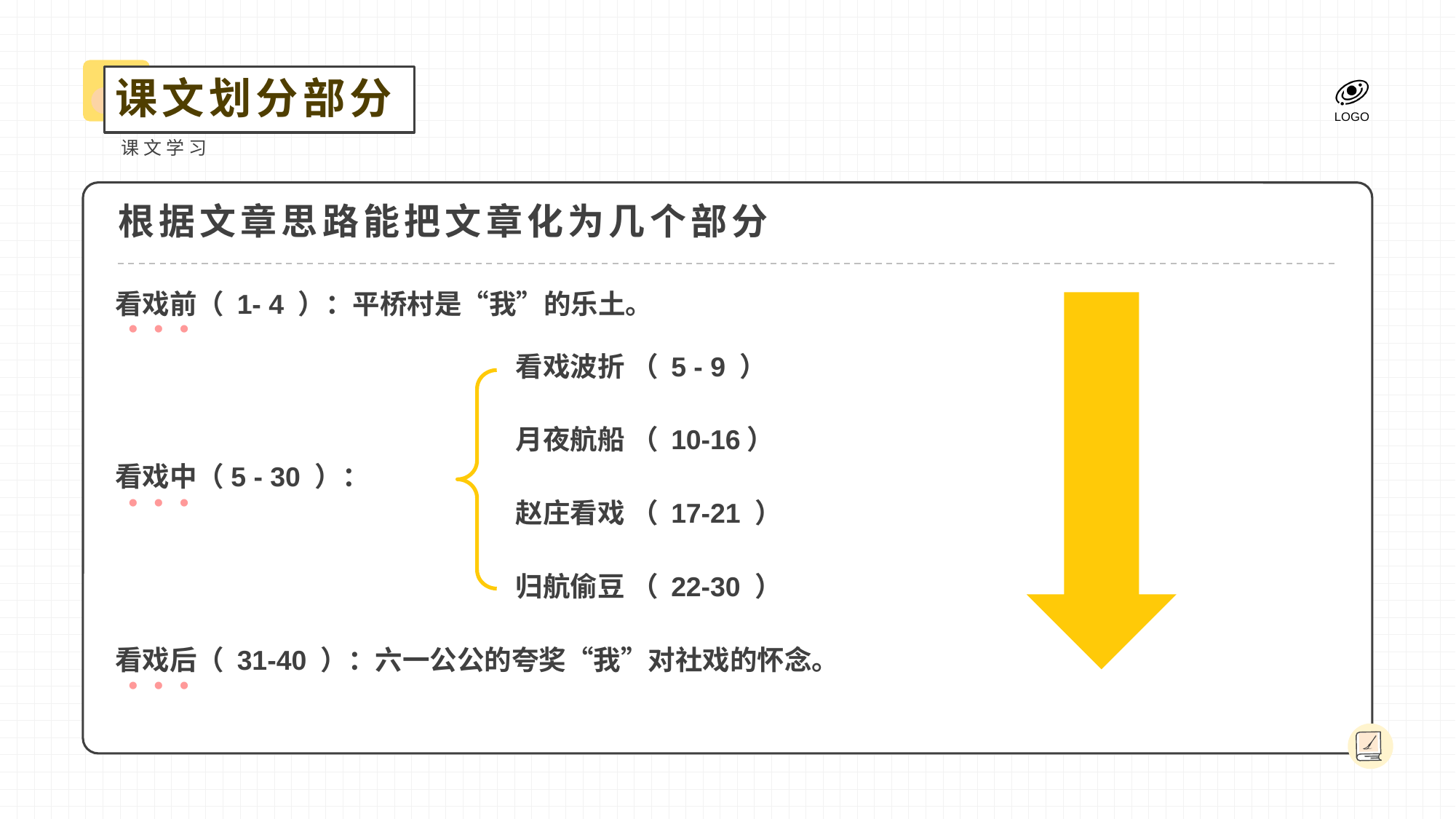

课文划分部分
课文学习
根据文章思路能把文章化为几个部分
看戏前（ 1- 4 ）：平桥村是“我”的乐土。

• • •
看戏波折 （ 5 - 9 ）
月夜航船 （ 10-16）
赵庄看戏 （ 17-21 ）
归航偷豆 （ 22-30 ）

看戏中（5 - 30 ）：
• • •
看戏后（ 31-40 ）：六一公公的夸奖“我”对社戏的怀念。
• • •